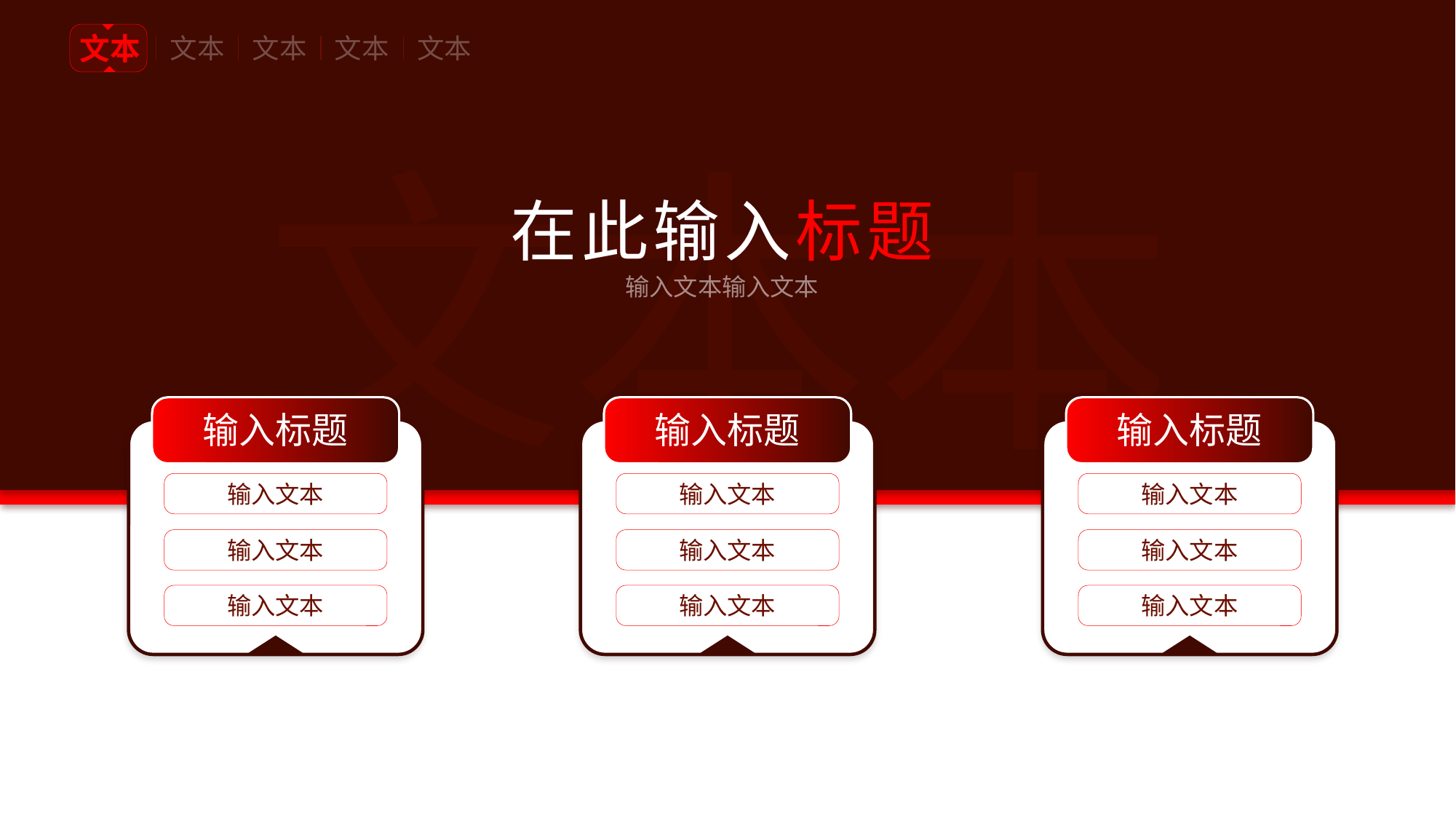

文本本

文本
文本
文本
文本
文本

在此输入标题
输入文本输入文本

输入标题

输入文本

输入文本

输入文本

输入标题

输入文本

输入文本

输入文本

输入标题

输入文本

输入文本

输入文本